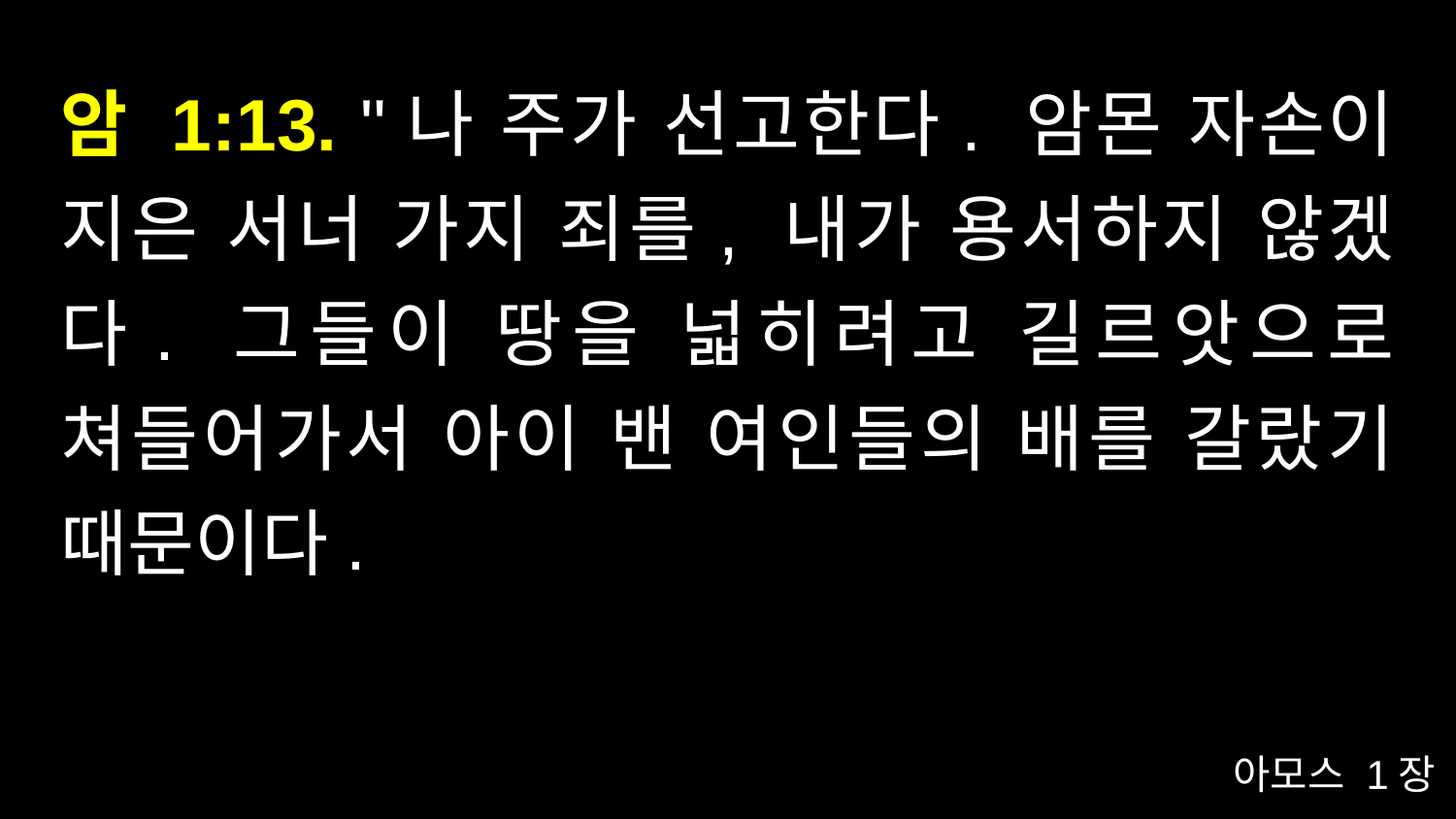

# 암 1:13. "나 주가 선고한다. 암몬 자손이 지은 서너 가지 죄를, 내가 용서하지 않겠다. 그들이 땅을 넓히려고 길르앗으로 쳐들어가서 아이 밴 여인들의 배를 갈랐기 때문이다.
아모스 1장